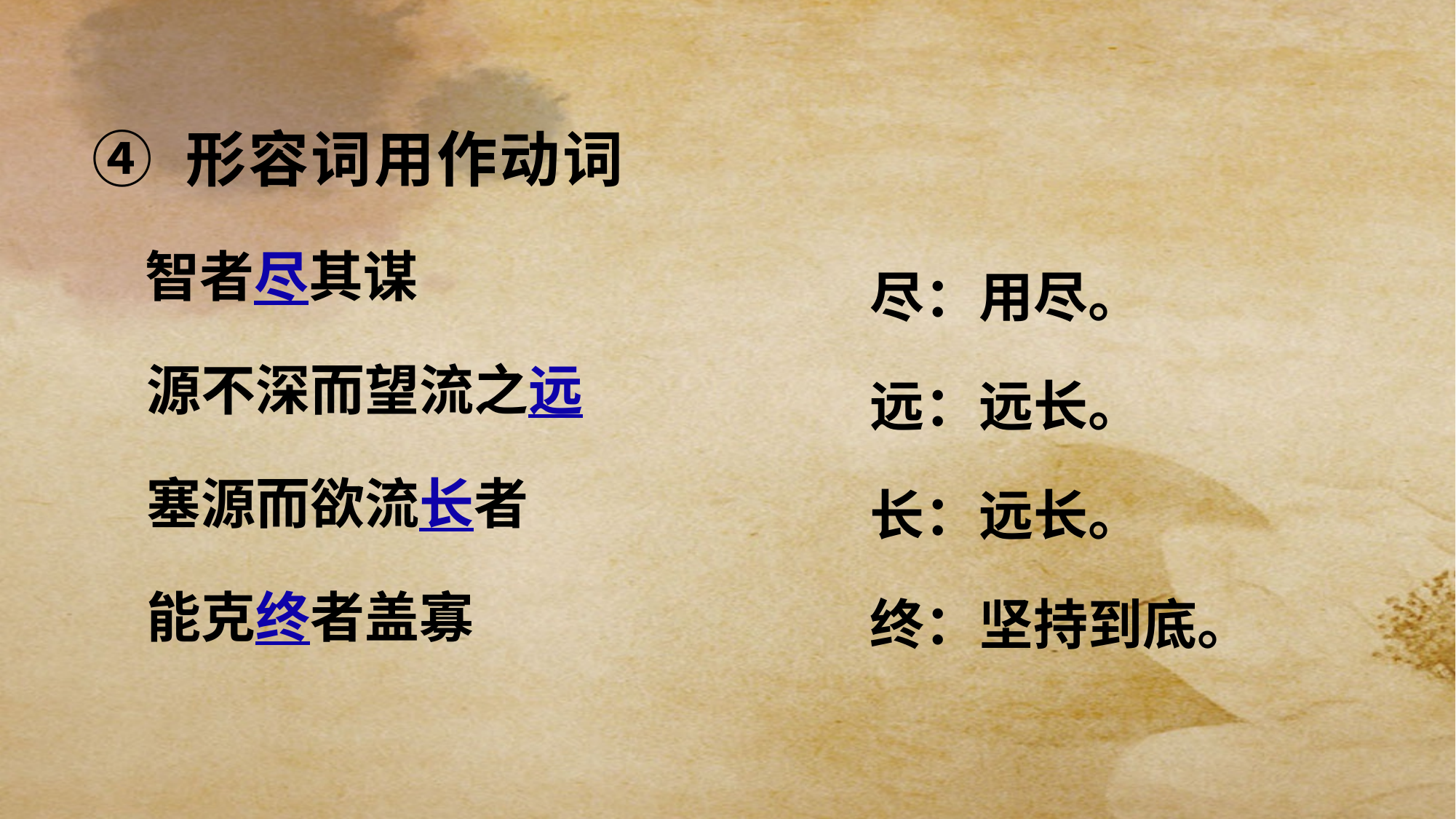

④ 形容词用作动词
　　智者尽其谋
　源不深而望流之远
　塞源而欲流长者
　能克终者盖寡
尽：用尽。
远：远长。
长：远长。
终：坚持到底。